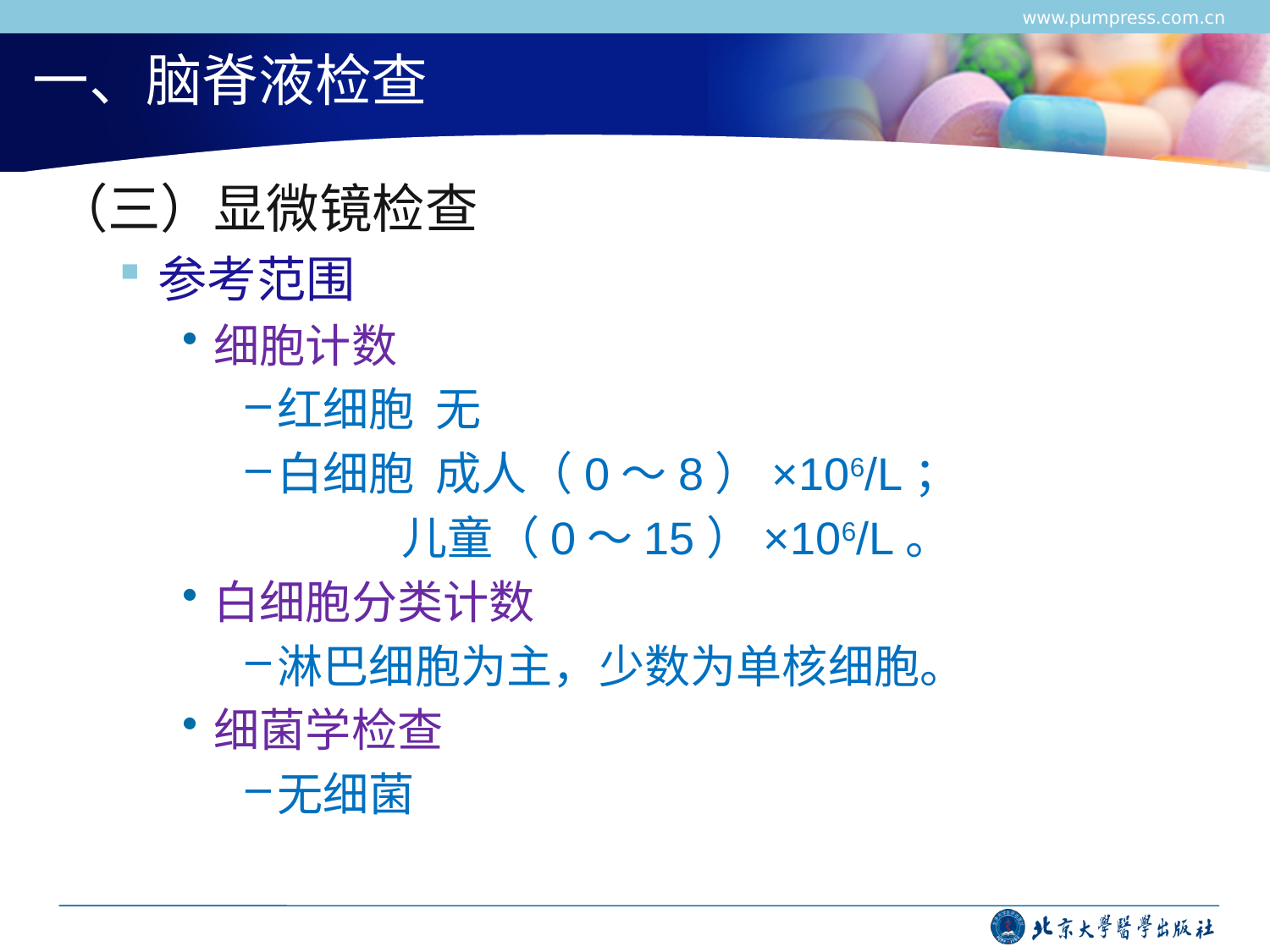

www.pumpress.com.cn
# 一、脑脊液检查
（三）显微镜检查
参考范围
细胞计数
红细胞  无
白细胞  成人（0～8）×106/L；
              儿童（0～15）×106/L。
白细胞分类计数
淋巴细胞为主，少数为单核细胞。
细菌学检查
无细菌